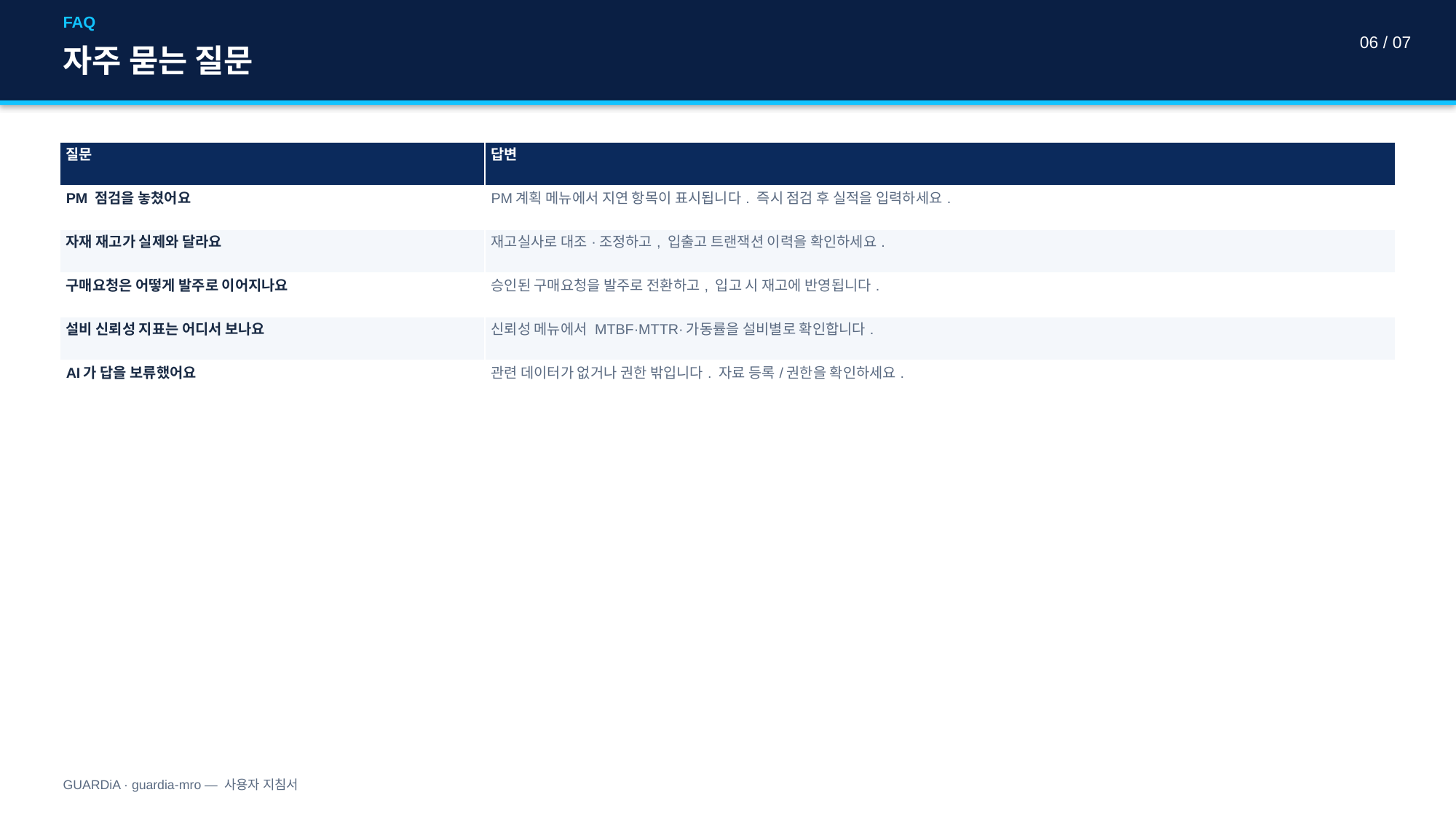

FAQ
06 / 07
자주 묻는 질문

| 질문 | 답변 |
| --- | --- |
| PM 점검을 놓쳤어요 | PM계획 메뉴에서 지연 항목이 표시됩니다. 즉시 점검 후 실적을 입력하세요. |
| 자재 재고가 실제와 달라요 | 재고실사로 대조·조정하고, 입출고 트랜잭션 이력을 확인하세요. |
| 구매요청은 어떻게 발주로 이어지나요 | 승인된 구매요청을 발주로 전환하고, 입고 시 재고에 반영됩니다. |
| 설비 신뢰성 지표는 어디서 보나요 | 신뢰성 메뉴에서 MTBF·MTTR·가동률을 설비별로 확인합니다. |
| AI가 답을 보류했어요 | 관련 데이터가 없거나 권한 밖입니다. 자료 등록/권한을 확인하세요. |
GUARDiA · guardia-mro — 사용자 지침서